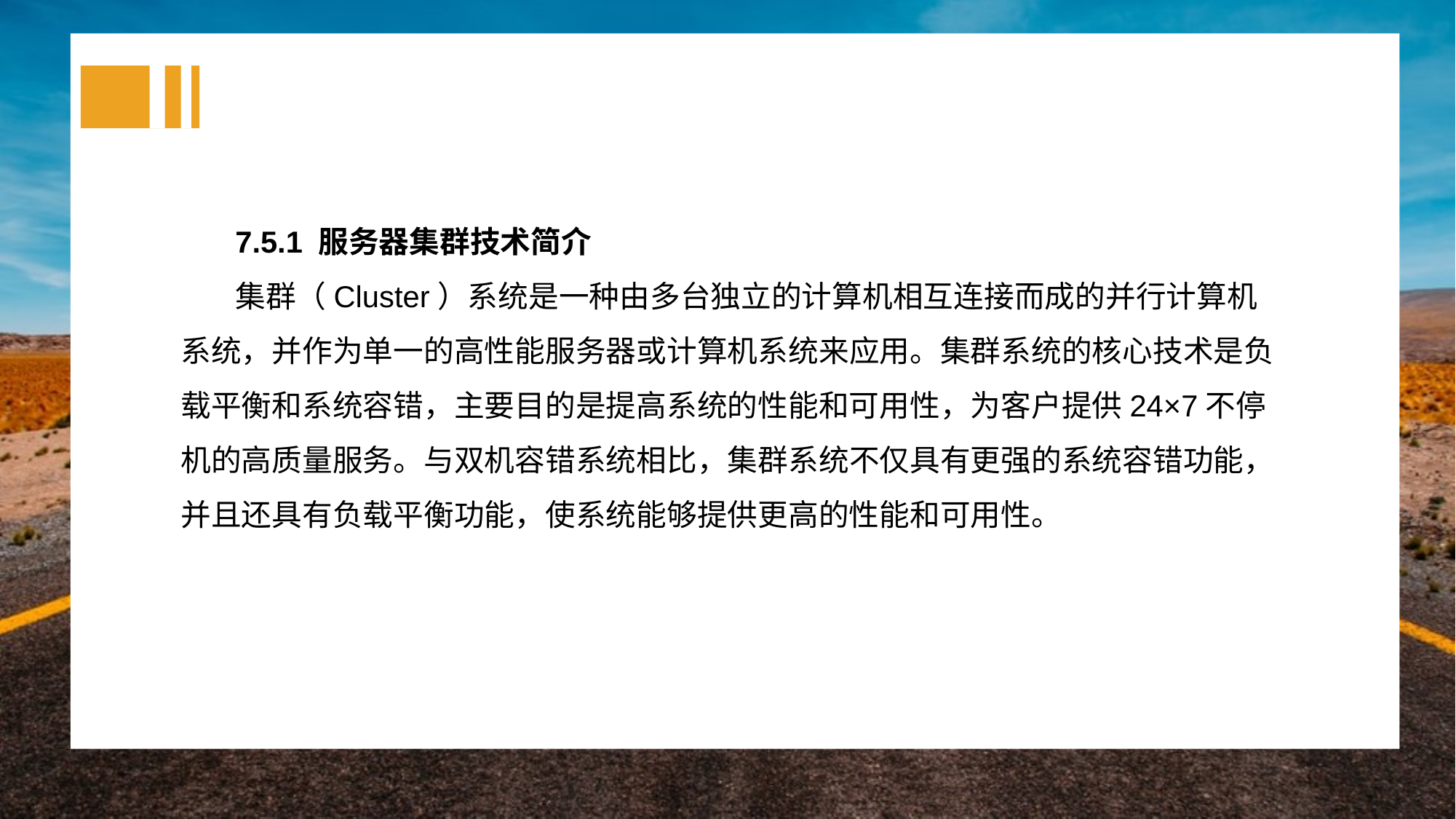

7.5.1 服务器集群技术简介
集群（Cluster）系统是一种由多台独立的计算机相互连接而成的并行计算机系统，并作为单一的高性能服务器或计算机系统来应用。集群系统的核心技术是负载平衡和系统容错，主要目的是提高系统的性能和可用性，为客户提供24×7不停机的高质量服务。与双机容错系统相比，集群系统不仅具有更强的系统容错功能，并且还具有负载平衡功能，使系统能够提供更高的性能和可用性。